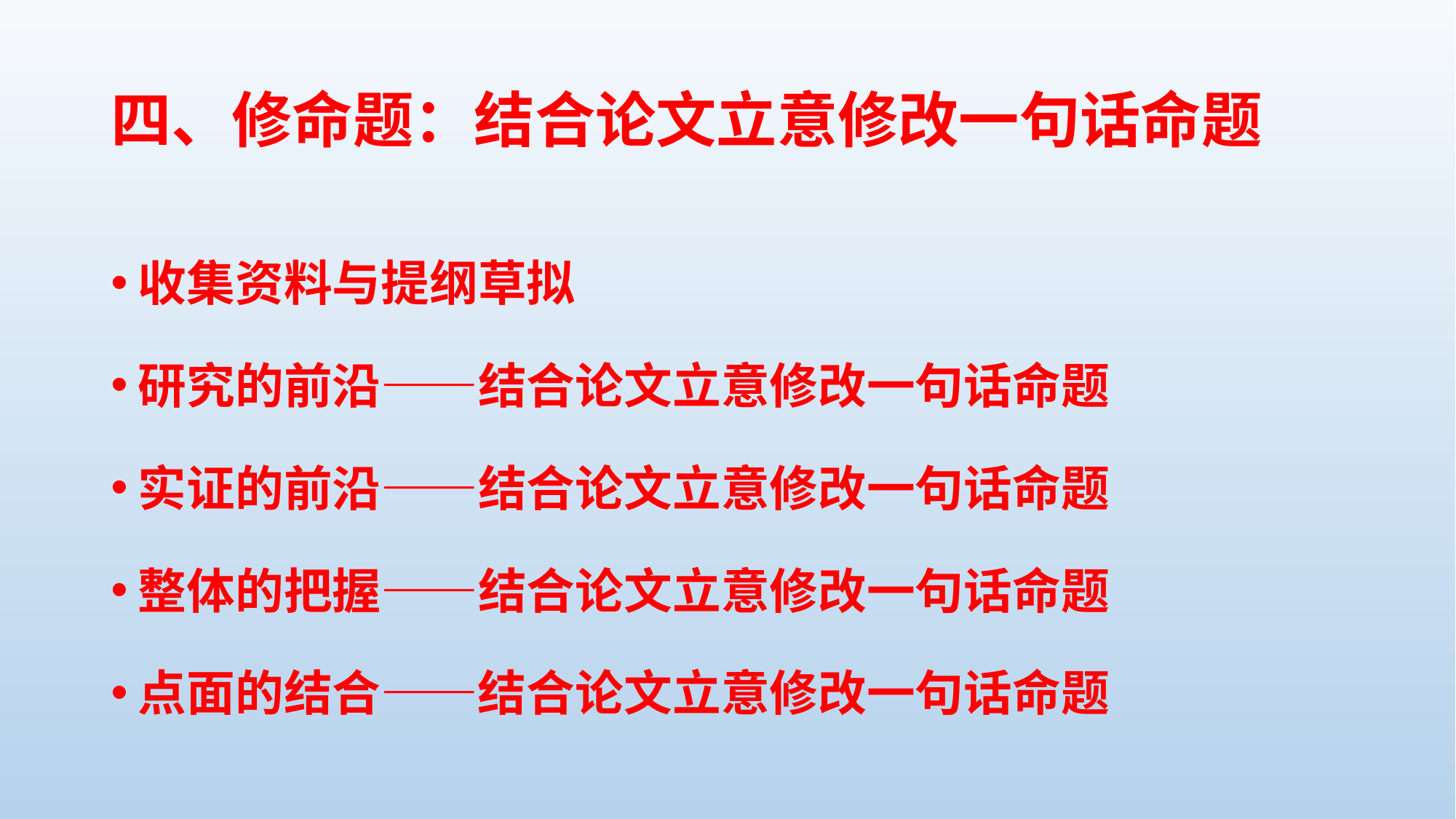

# 四、修命题：结合论文立意修改一句话命题
收集资料与提纲草拟
研究的前沿——结合论文立意修改一句话命题
实证的前沿——结合论文立意修改一句话命题
整体的把握——结合论文立意修改一句话命题
点面的结合——结合论文立意修改一句话命题